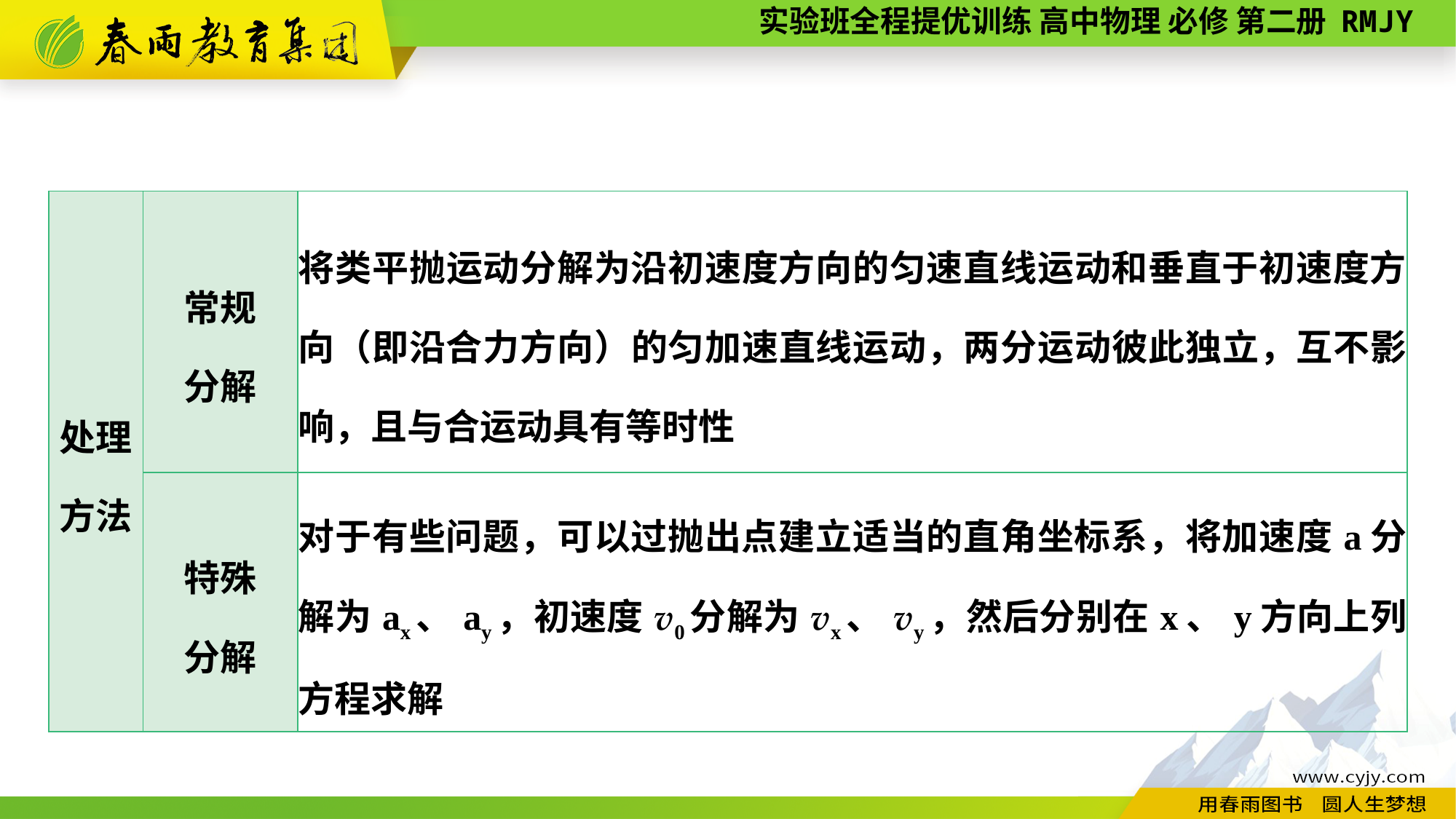

| 处理 方法 | 常规 分解 | 将类平抛运动分解为沿初速度方向的匀速直线运动和垂直于初速度方向（即沿合力方向）的匀加速直线运动，两分运动彼此独立，互不影响，且与合运动具有等时性 |
| --- | --- | --- |
|  | 特殊 分解 | 对于有些问题，可以过抛出点建立适当的直角坐标系，将加速度a分解为ax、ay，初速度v0分解为vx、vy，然后分别在x、y方向上列方程求解 |